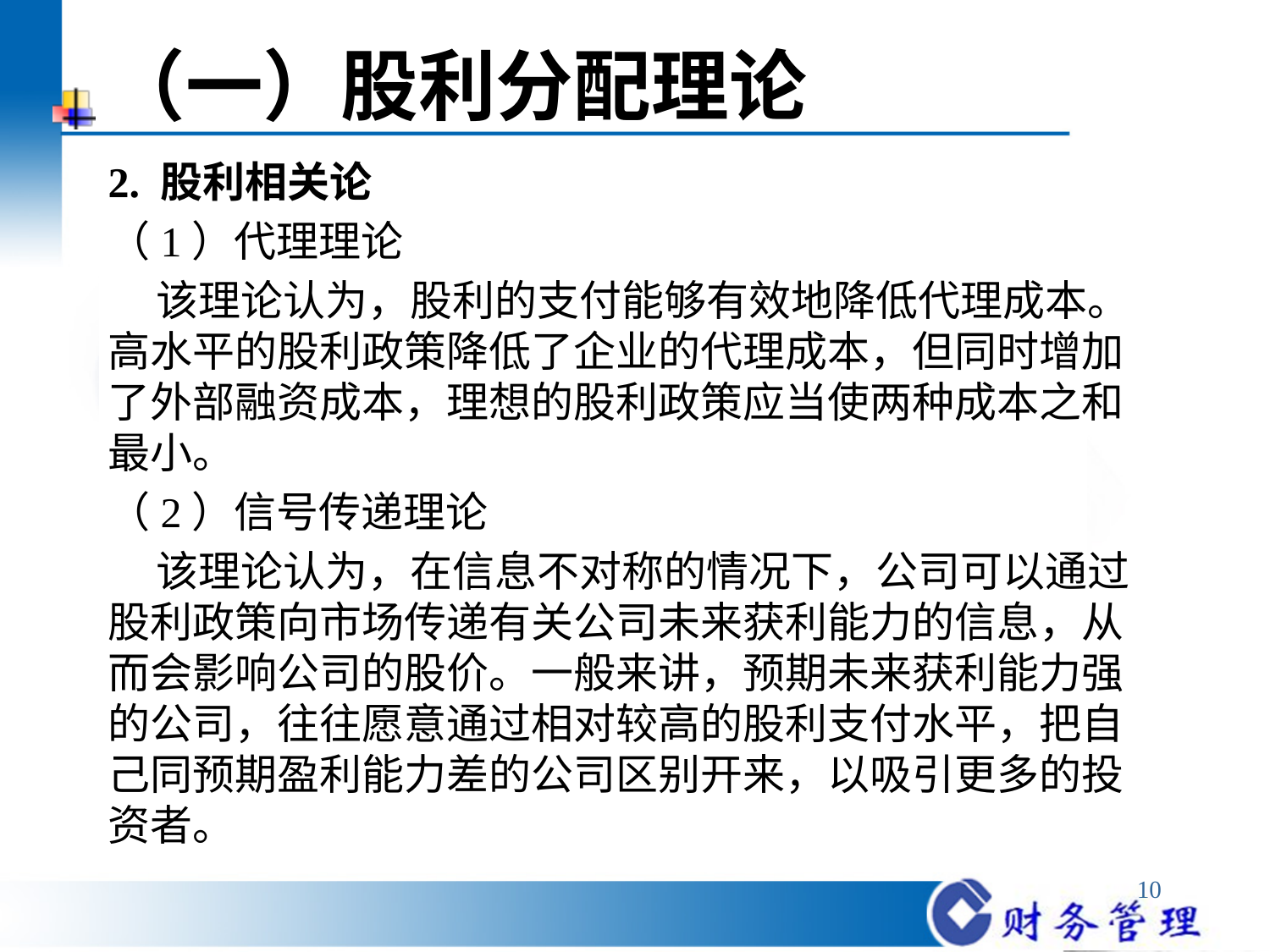

# （一）股利分配理论
2. 股利相关论
（1）代理理论
    该理论认为，股利的支付能够有效地降低代理成本。高水平的股利政策降低了企业的代理成本，但同时增加了外部融资成本，理想的股利政策应当使两种成本之和最小。
（2）信号传递理论
    该理论认为，在信息不对称的情况下，公司可以通过股利政策向市场传递有关公司未来获利能力的信息，从而会影响公司的股价。一般来讲，预期未来获利能力强的公司，往往愿意通过相对较高的股利支付水平，把自己同预期盈利能力差的公司区别开来，以吸引更多的投资者。

10